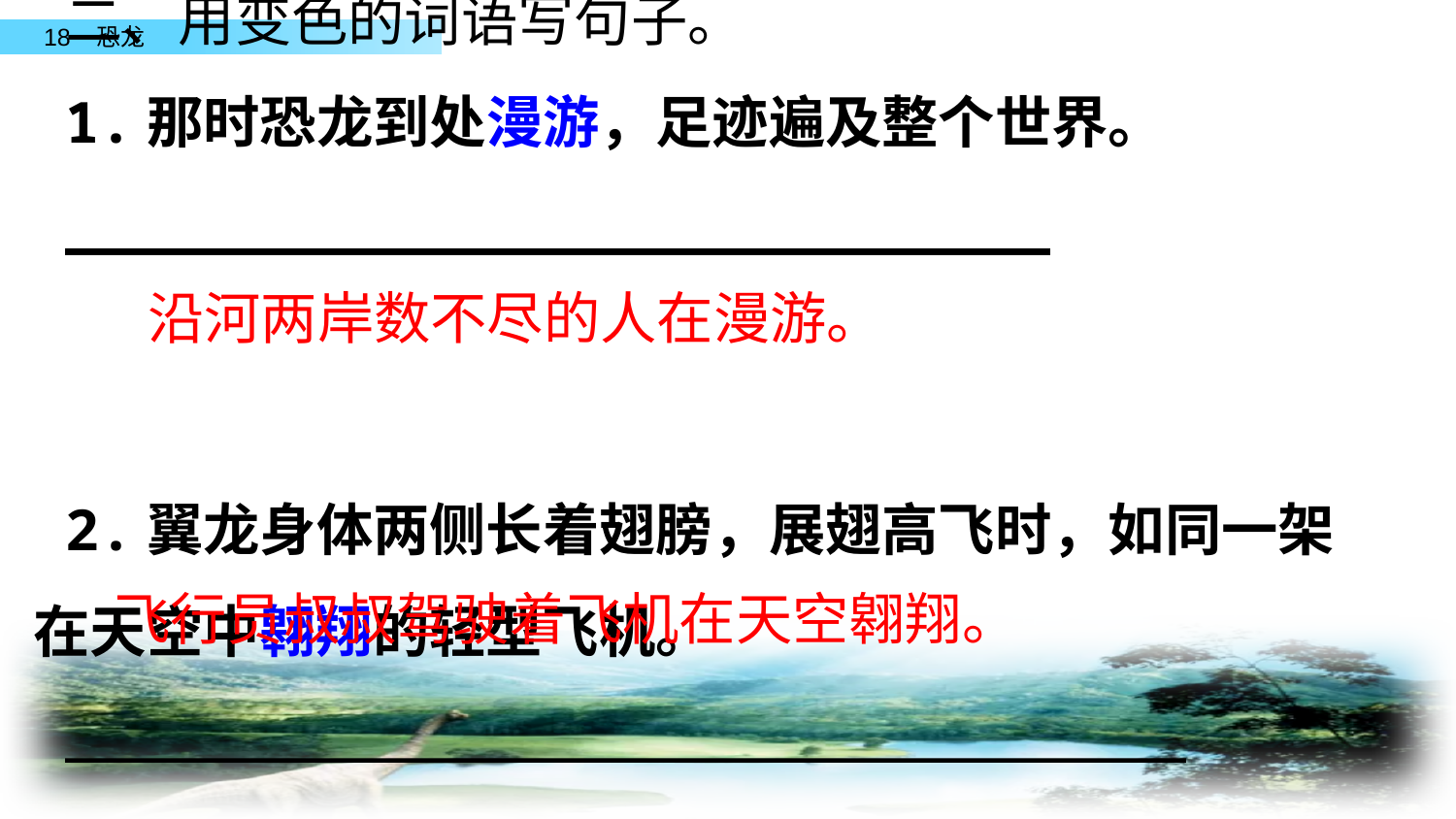

二、用变色的词语写句子。
1.那时恐龙到处漫游，足迹遍及整个世界。
_____________________________
2.翼龙身体两侧长着翅膀，展翅高飞时，如同一架在天空中翱翔的轻型飞机。
_________________________________
沿河两岸数不尽的人在漫游。
飞行员叔叔驾驶着飞机在天空翱翔。